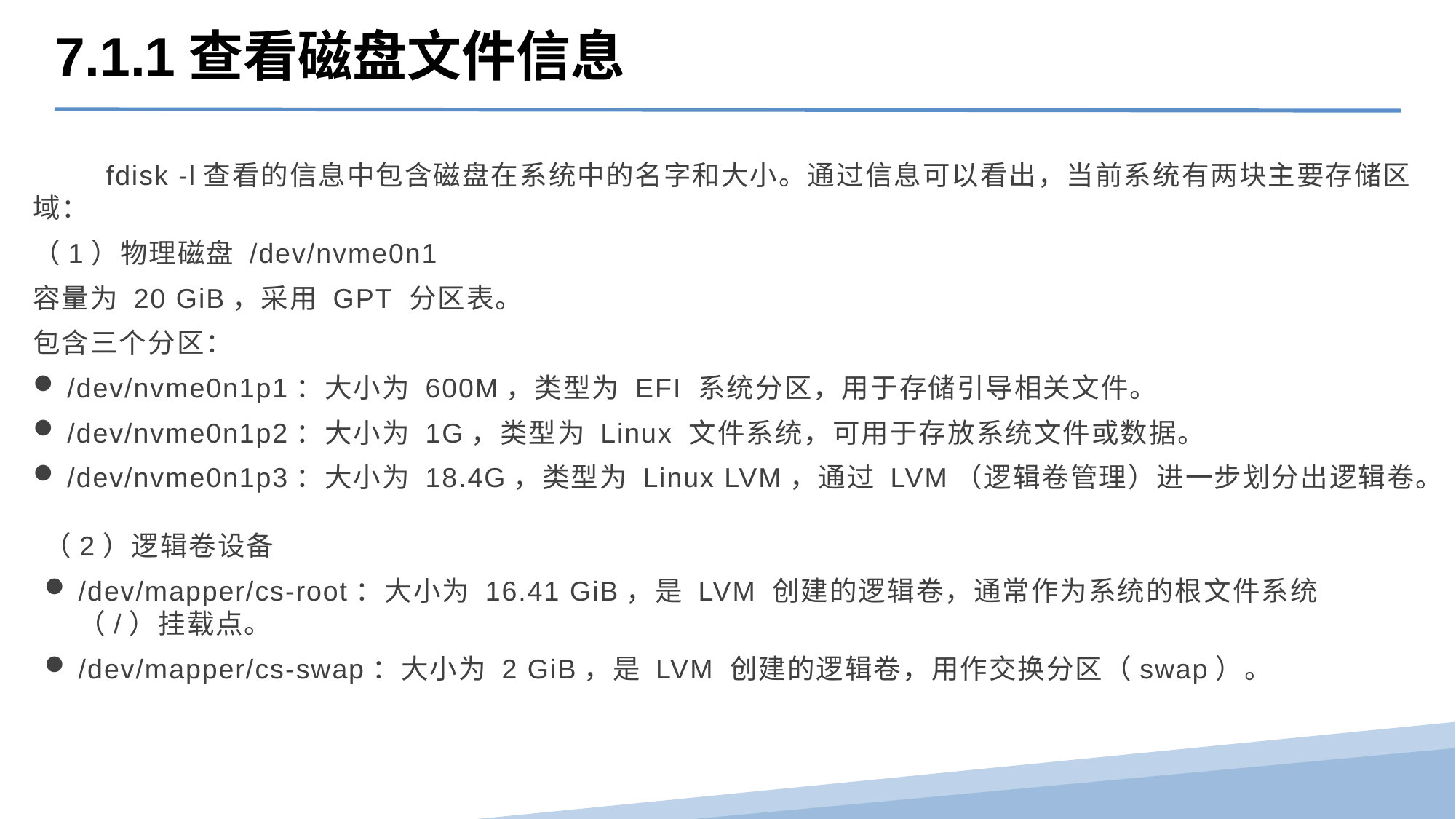

7.1.1查看磁盘文件信息
        fdisk -l查看的信息中包含磁盘在系统中的名字和大小。通过信息可以看出，当前系统有两块主要存储区域：
（1）物理磁盘 /dev/nvme0n1
容量为 20 GiB，采用 GPT 分区表。
包含三个分区：
/dev/nvme0n1p1：大小为 600M，类型为 EFI 系统分区，用于存储引导相关文件。
/dev/nvme0n1p2：大小为 1G，类型为 Linux 文件系统，可用于存放系统文件或数据。
/dev/nvme0n1p3：大小为 18.4G，类型为 Linux LVM，通过 LVM（逻辑卷管理）进一步划分出逻辑卷。
（2）逻辑卷设备
/dev/mapper/cs-root：大小为 16.41 GiB，是 LVM 创建的逻辑卷，通常作为系统的根文件系统（/）挂载点。
/dev/mapper/cs-swap：大小为 2 GiB，是 LVM 创建的逻辑卷，用作交换分区（swap）。